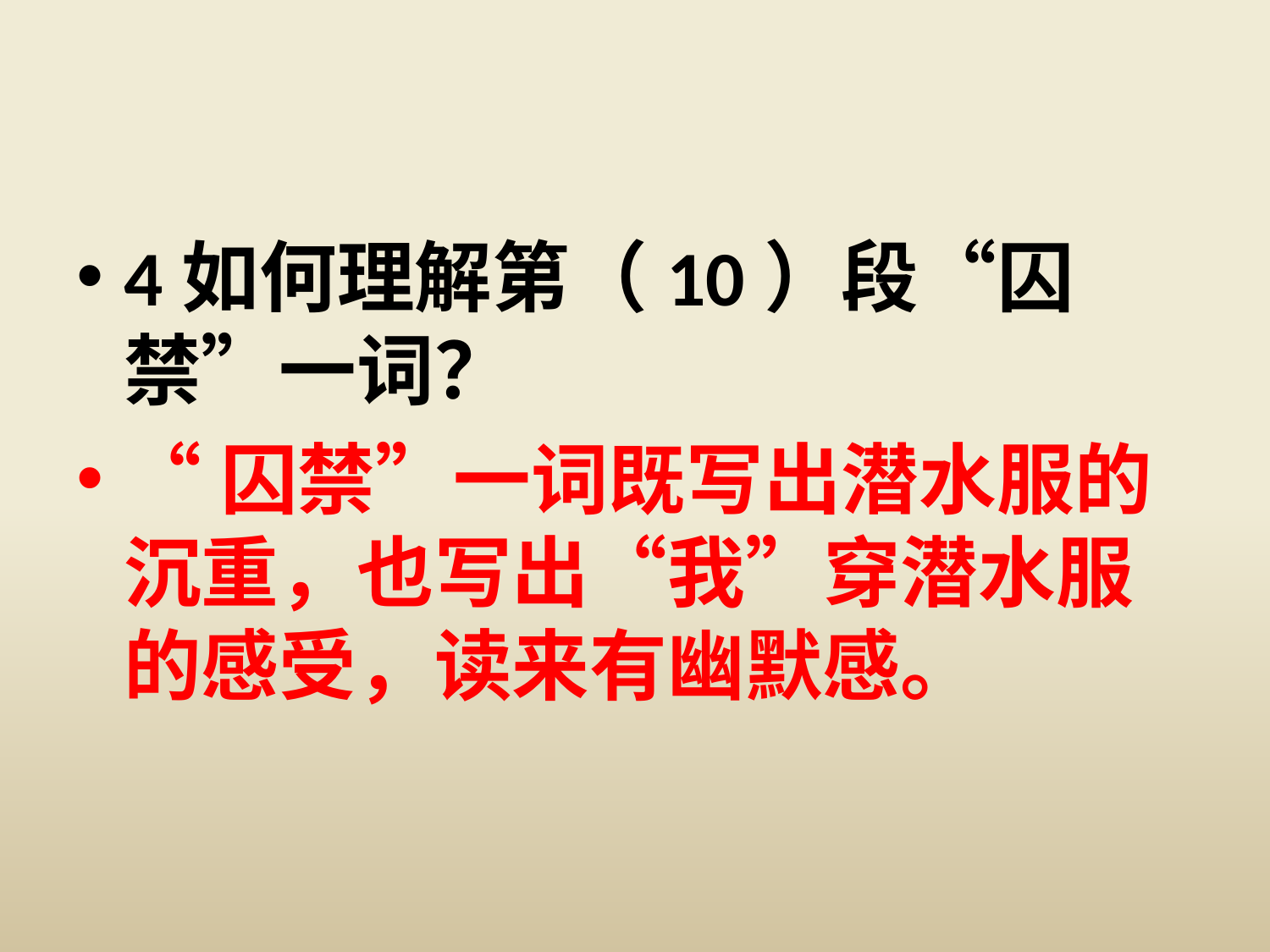

#
4如何理解第（10）段“囚禁”一词？
“囚禁”一词既写出潜水服的沉重，也写出“我”穿潜水服的感受，读来有幽默感。